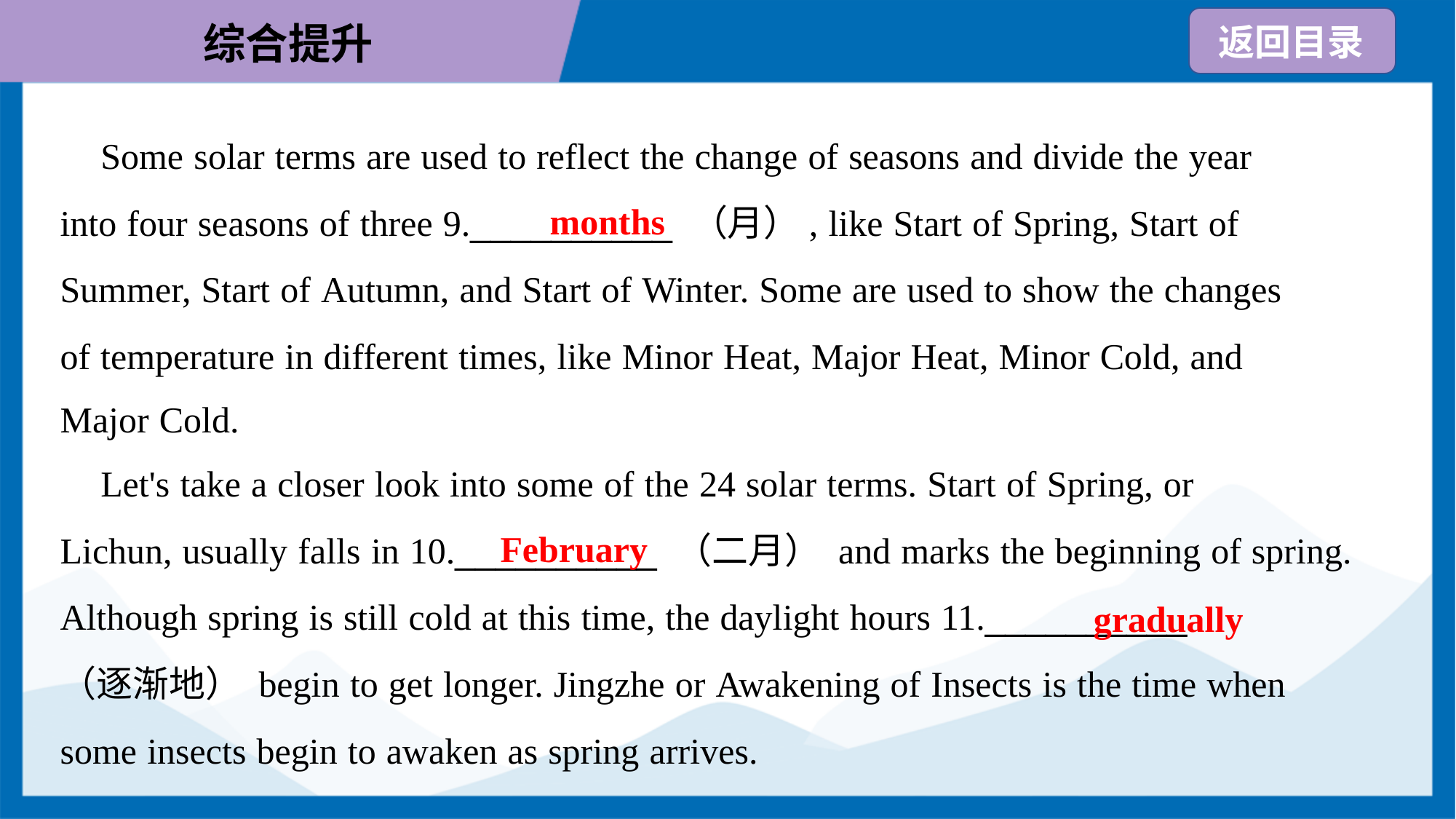

Some solar terms are used to reflect the change of seasons and divide the year
into four seasons of three 9.__________ （月）, like Start of Spring, Start of
Summer, Start of Autumn, and Start of Winter. Some are used to show the changes
of temperature in different times, like Minor Heat, Major Heat, Minor Cold, and
Major Cold.
months
    Let's take a closer look into some of the 24 solar terms. Start of Spring, or
Lichun, usually falls in 10.__________ （二月） and marks the beginning of spring.
Although spring is still cold at this time, the daylight hours 11.__________
（逐渐地） begin to get longer. Jingzhe or Awakening of Insects is the time when
some insects begin to awaken as spring arrives.

February
gradually